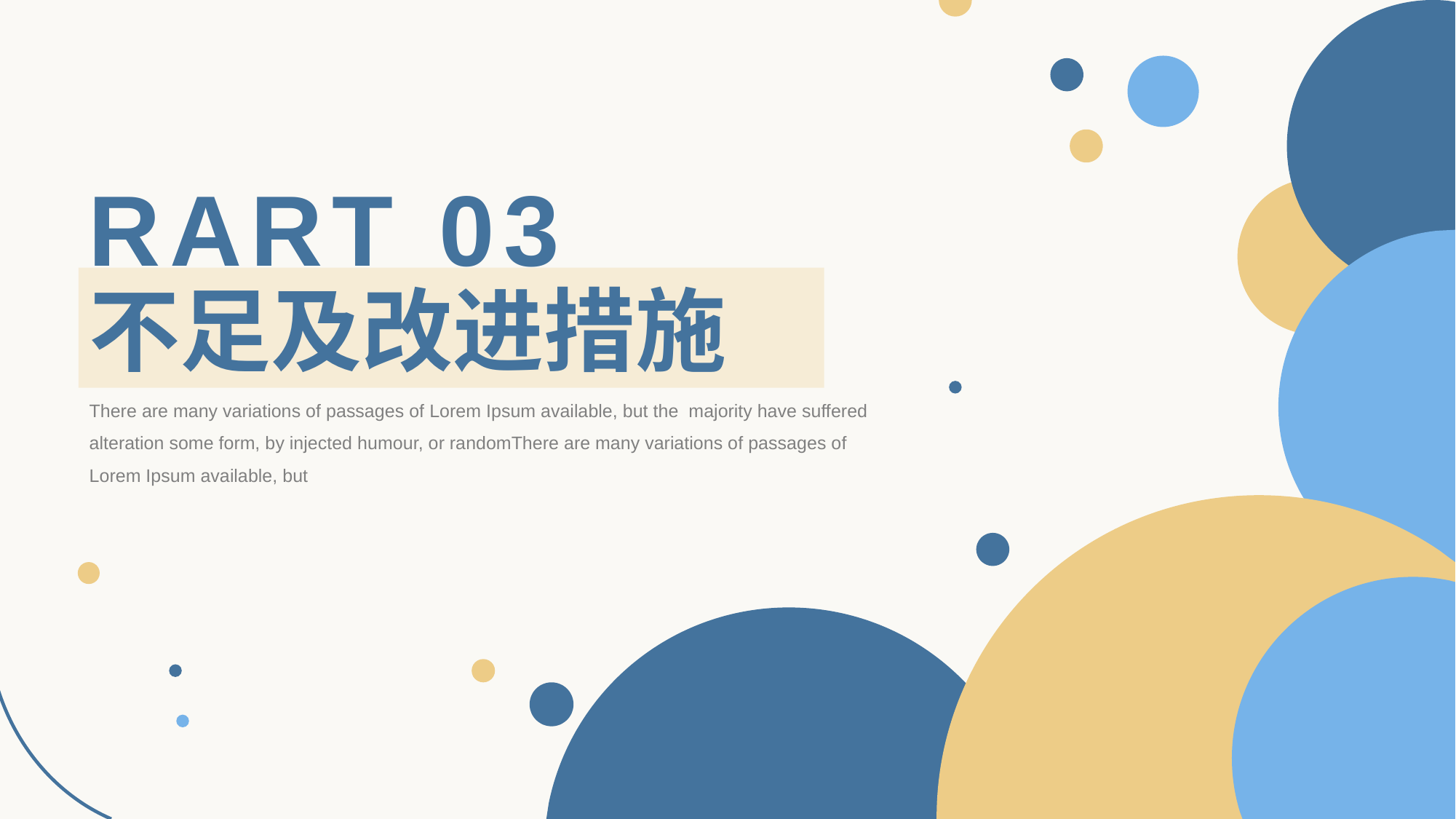

RART 03

不足及改进措施

There are many variations of passages of Lorem Ipsum available, but the  majority have suffered alteration some form, by injected humour, or randomThere are many variations of passages of Lorem Ipsum available, but